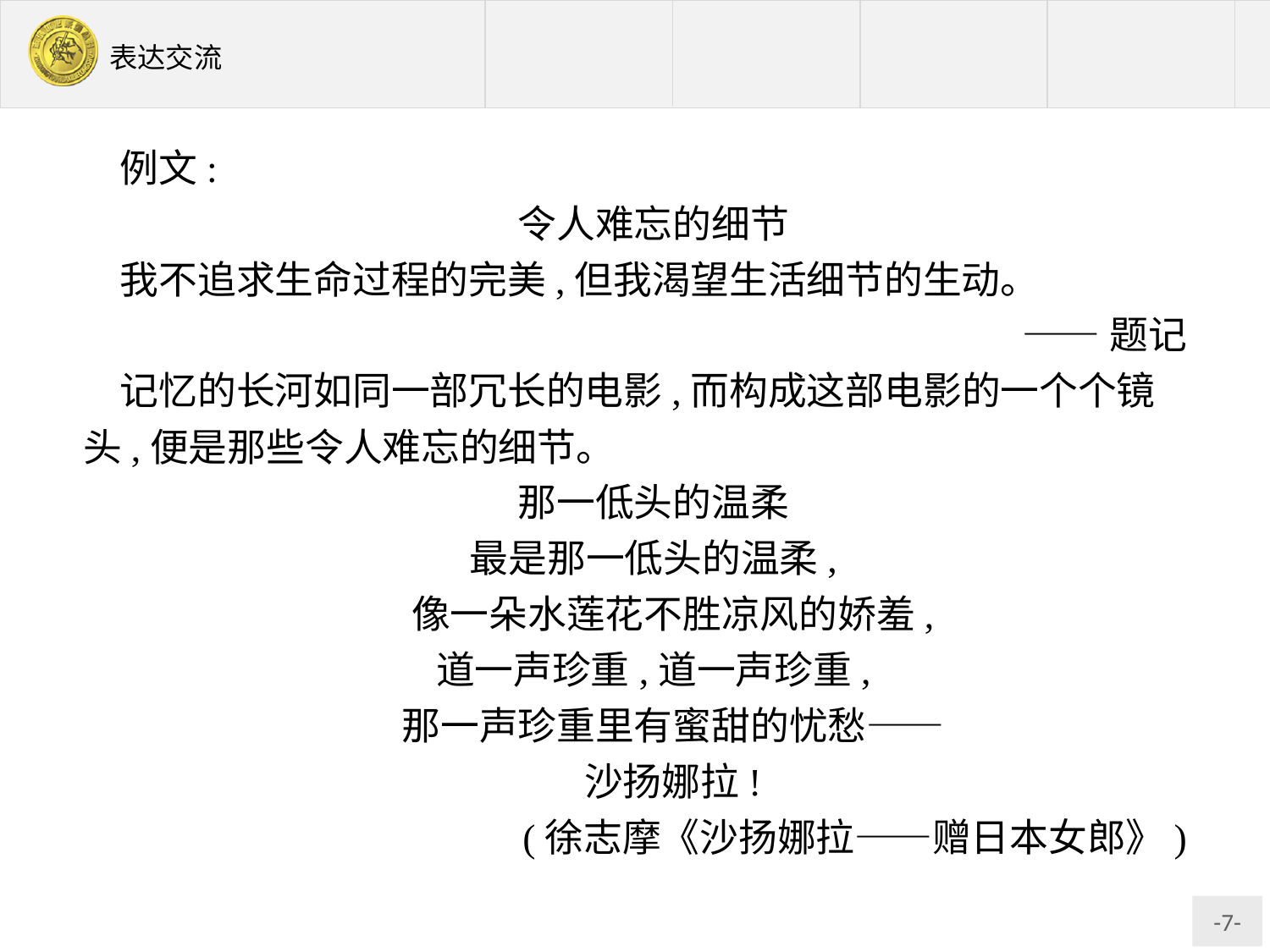

例文:
令人难忘的细节
我不追求生命过程的完美,但我渴望生活细节的生动。
——题记
记忆的长河如同一部冗长的电影,而构成这部电影的一个个镜头,便是那些令人难忘的细节。
那一低头的温柔
最是那一低头的温柔,
　像一朵水莲花不胜凉风的娇羞,
道一声珍重,道一声珍重,
　那一声珍重里有蜜甜的忧愁——
　沙扬娜拉!
(徐志摩《沙扬娜拉——赠日本女郎》)